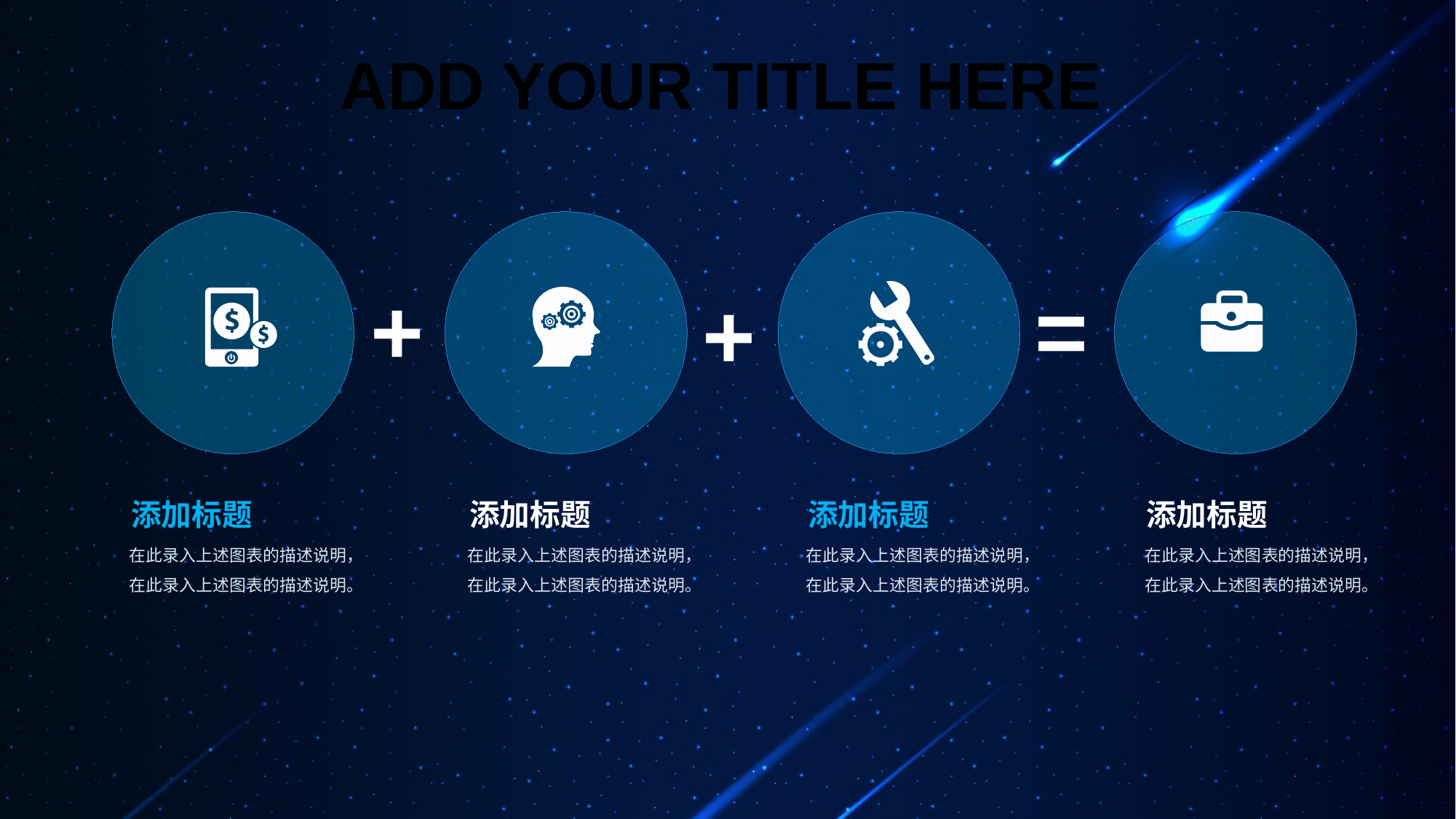

ADD YOUR TITLE HERE

+
=
+

添加标题
在此录入上述图表的描述说明，在此录入上述图表的描述说明。
添加标题
在此录入上述图表的描述说明，在此录入上述图表的描述说明。
添加标题
在此录入上述图表的描述说明，在此录入上述图表的描述说明。
添加标题
在此录入上述图表的描述说明，在此录入上述图表的描述说明。